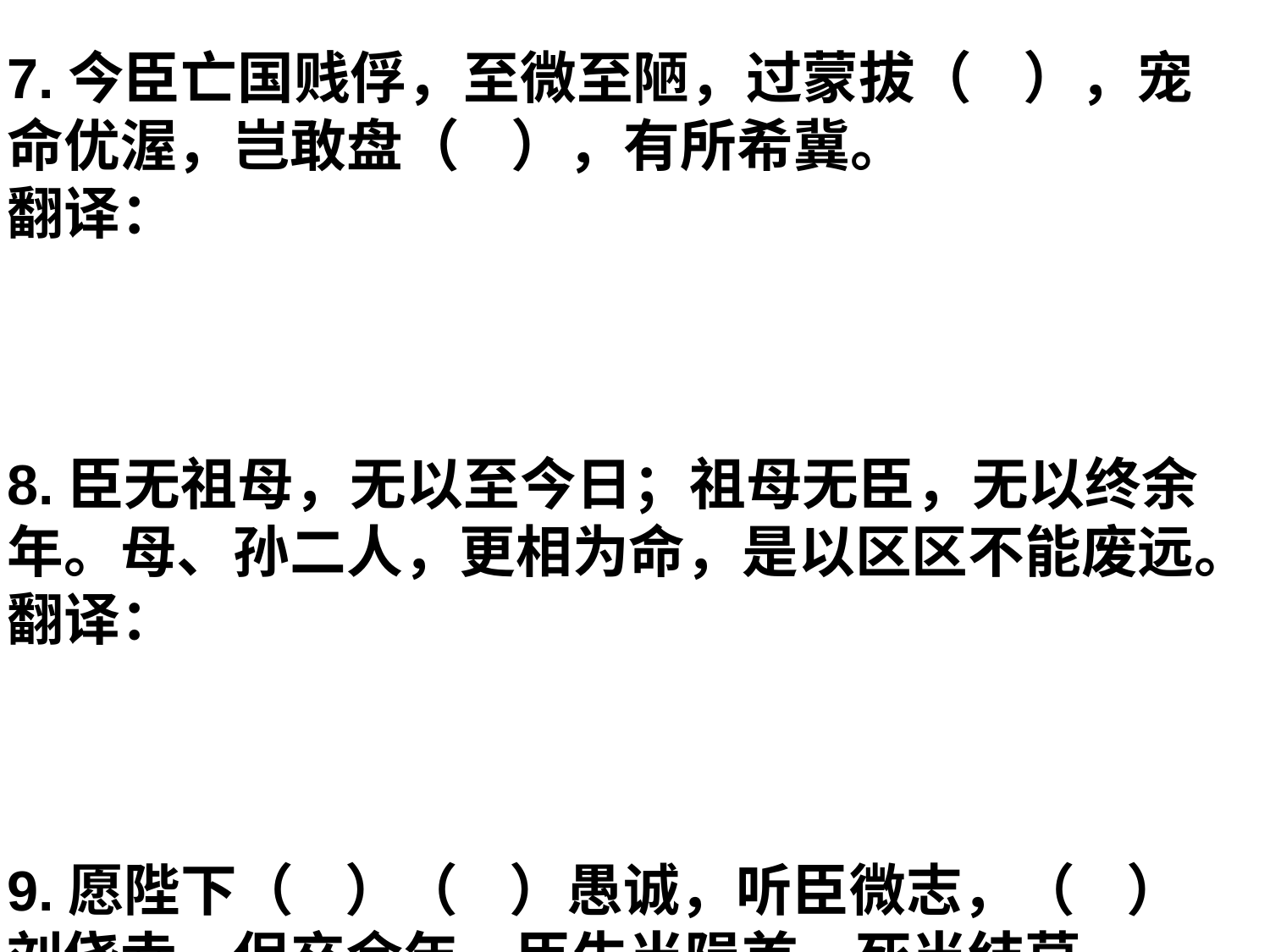

7.今臣亡国贱俘，至微至陋，过蒙拔（    ），宠命优渥，岂敢盘（    ），有所希冀。
翻译：

8.臣无祖母，无以至今日；祖母无臣，无以终余年。母、孙二人，更相为命，是以区区不能废远。
翻译：

9.愿陛下（    ）（    ）愚诚，听臣微志，（    ）刘侥幸，保卒余年。臣生当陨首，死当结草。
翻译：